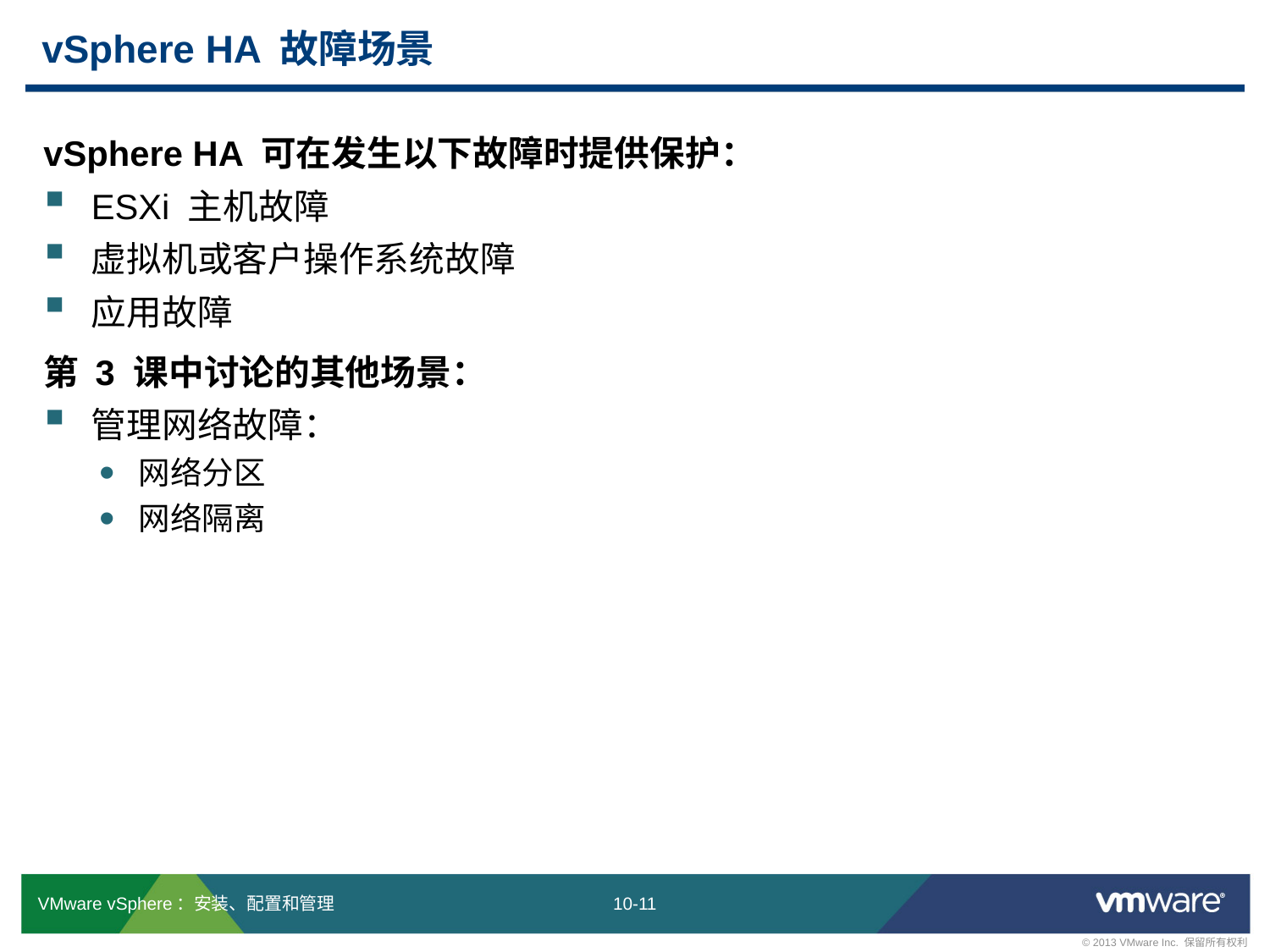

# vSphere HA 故障场景
vSphere HA 可在发生以下故障时提供保护：
ESXi 主机故障
虚拟机或客户操作系统故障
应用故障
第 3 课中讨论的其他场景：
管理网络故障：
网络分区
网络隔离